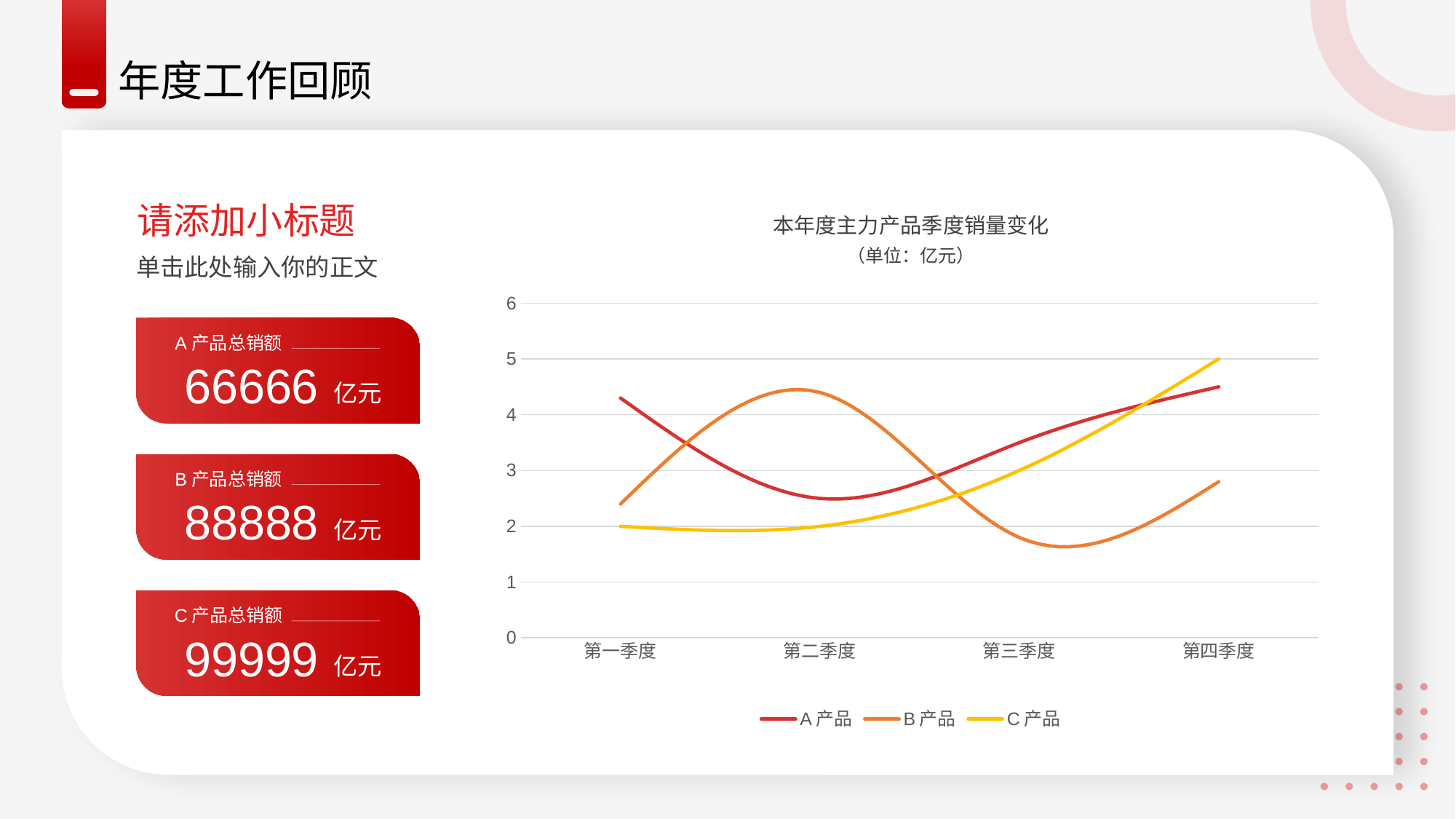

年度工作回顾
请添加小标题
本年度主力产品季度销量变化
（单位：亿元）
单击此处输入你的正文

### Chart

| Category | A产品 | B产品 | C产品 |
|---|---|---|---|
| 第一季度 | 4.3 | 2.4 | 2.0 |
| 第二季度 | 2.5 | 4.4 | 2.0 |
| 第三季度 | 3.5 | 1.8 | 3.0 |
| 第四季度 | 4.5 | 2.8 | 5.0 |
A产品总销额
66666
亿元

B产品总销额
88888
亿元
88888
产品1

C产品总销额
99999
亿元